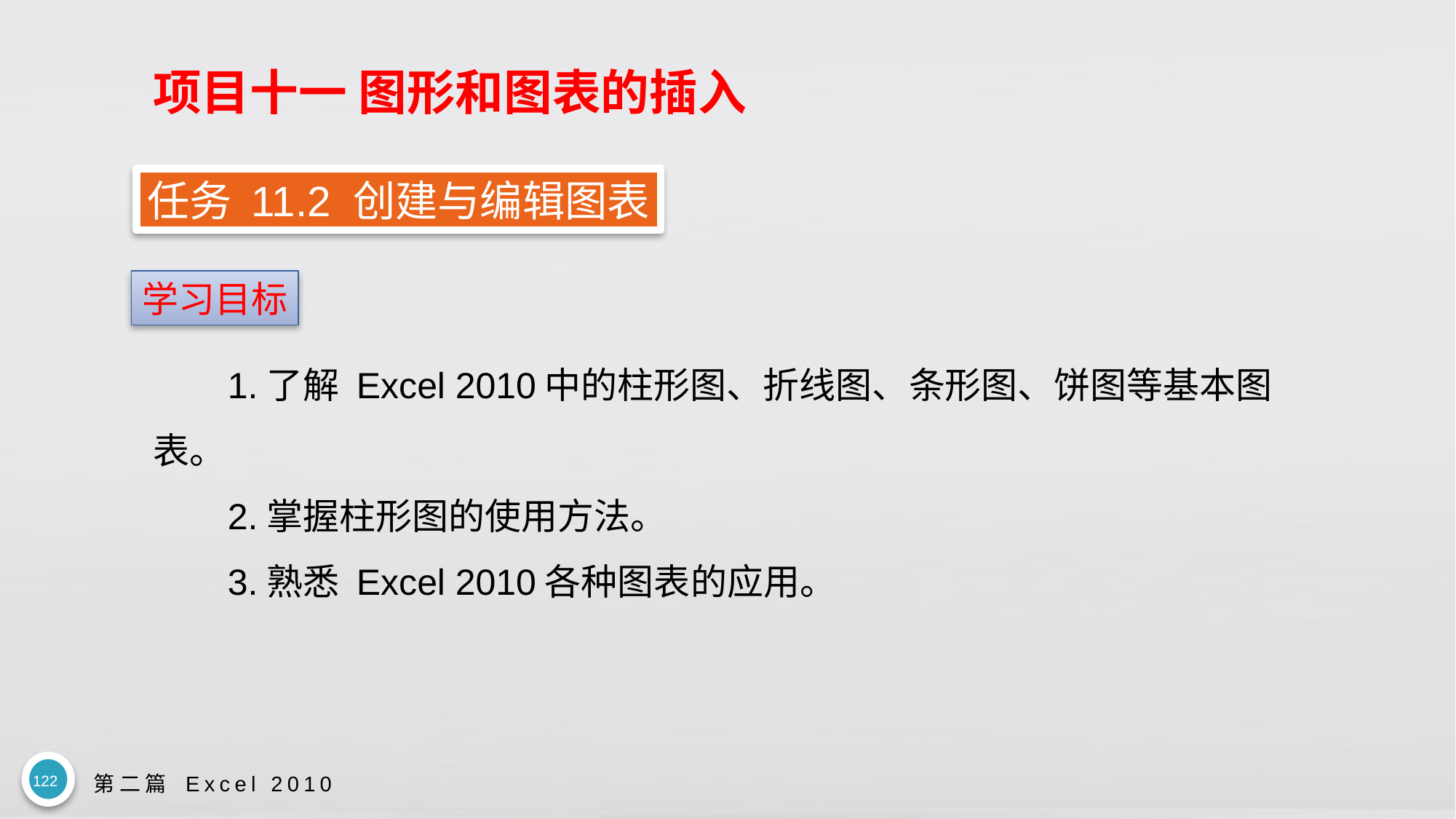

# 项目十一 图形和图表的插入
任务 11.2 创建与编辑图表
学习目标
1.了解 Excel 2010中的柱形图、折线图、条形图、饼图等基本图表。
2.掌握柱形图的使用方法。
3.熟悉 Excel 2010各种图表的应用。
122